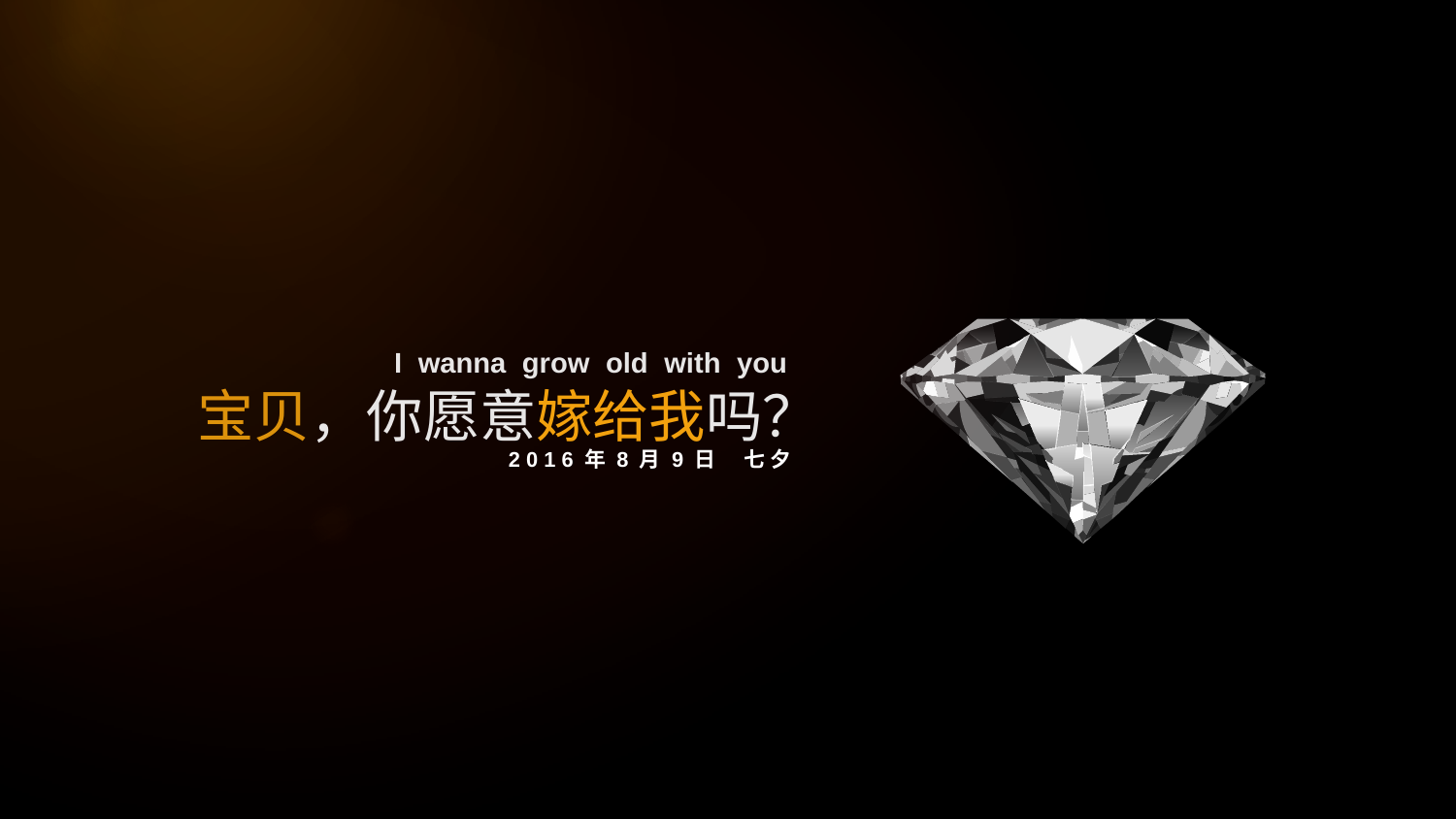

I  wanna  grow  old  with  you
宝贝，你愿意嫁给我吗？
2016年8月9日  七夕